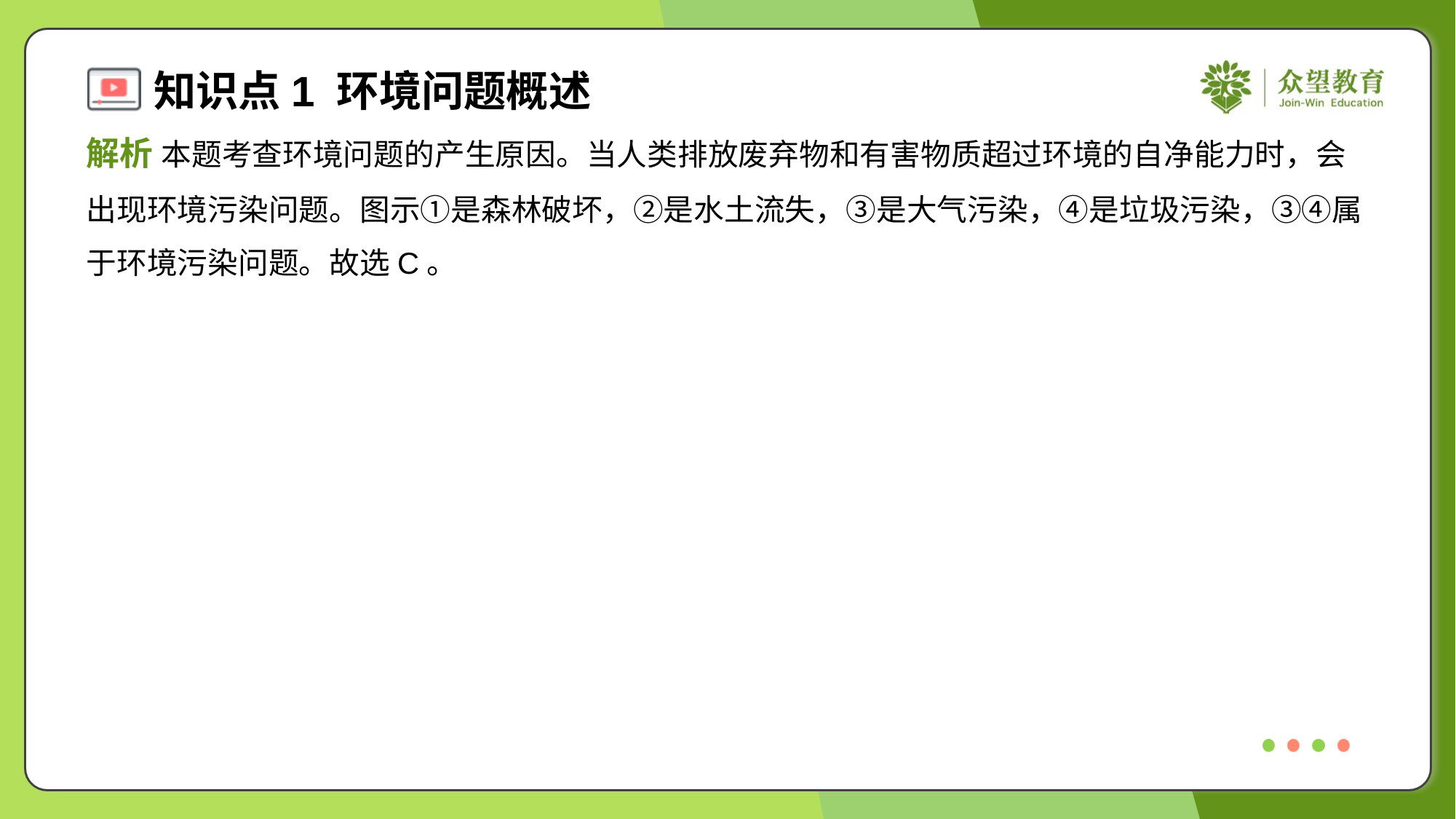

解析 本题考查环境问题的产生原因。当人类排放废弃物和有害物质超过环境的自净能力时，会
出现环境污染问题。图示①是森林破坏，②是水土流失，③是大气污染，④是垃圾污染，③④属
于环境污染问题。故选C。